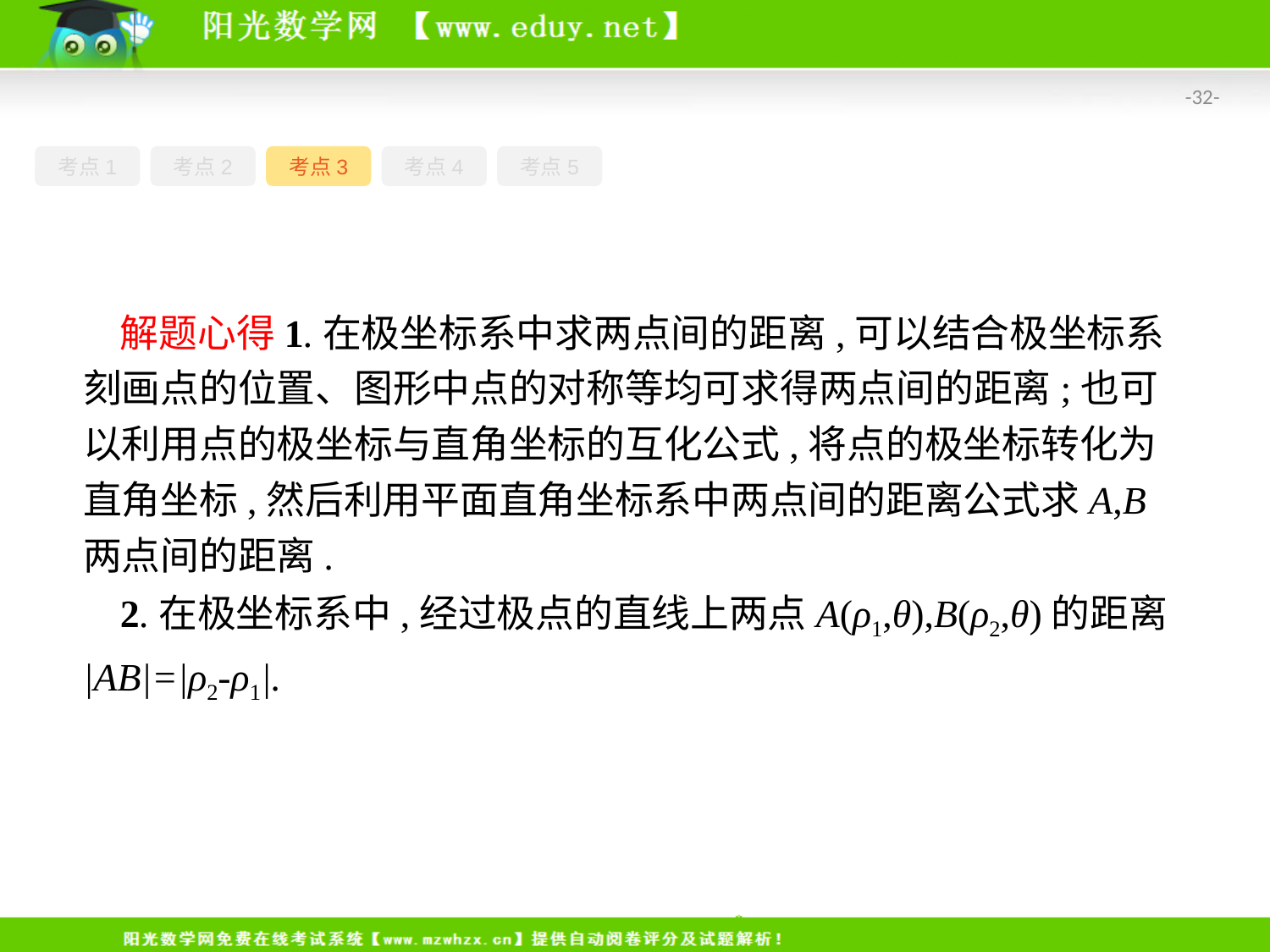

-32-
考点1
考点2
考点3
考点4
考点5
解题心得1.在极坐标系中求两点间的距离,可以结合极坐标系刻画点的位置、图形中点的对称等均可求得两点间的距离;也可以利用点的极坐标与直角坐标的互化公式,将点的极坐标转化为直角坐标,然后利用平面直角坐标系中两点间的距离公式求A,B两点间的距离.
2.在极坐标系中,经过极点的直线上两点A(ρ1,θ),B(ρ2,θ)的距离|AB|=|ρ2-ρ1|.